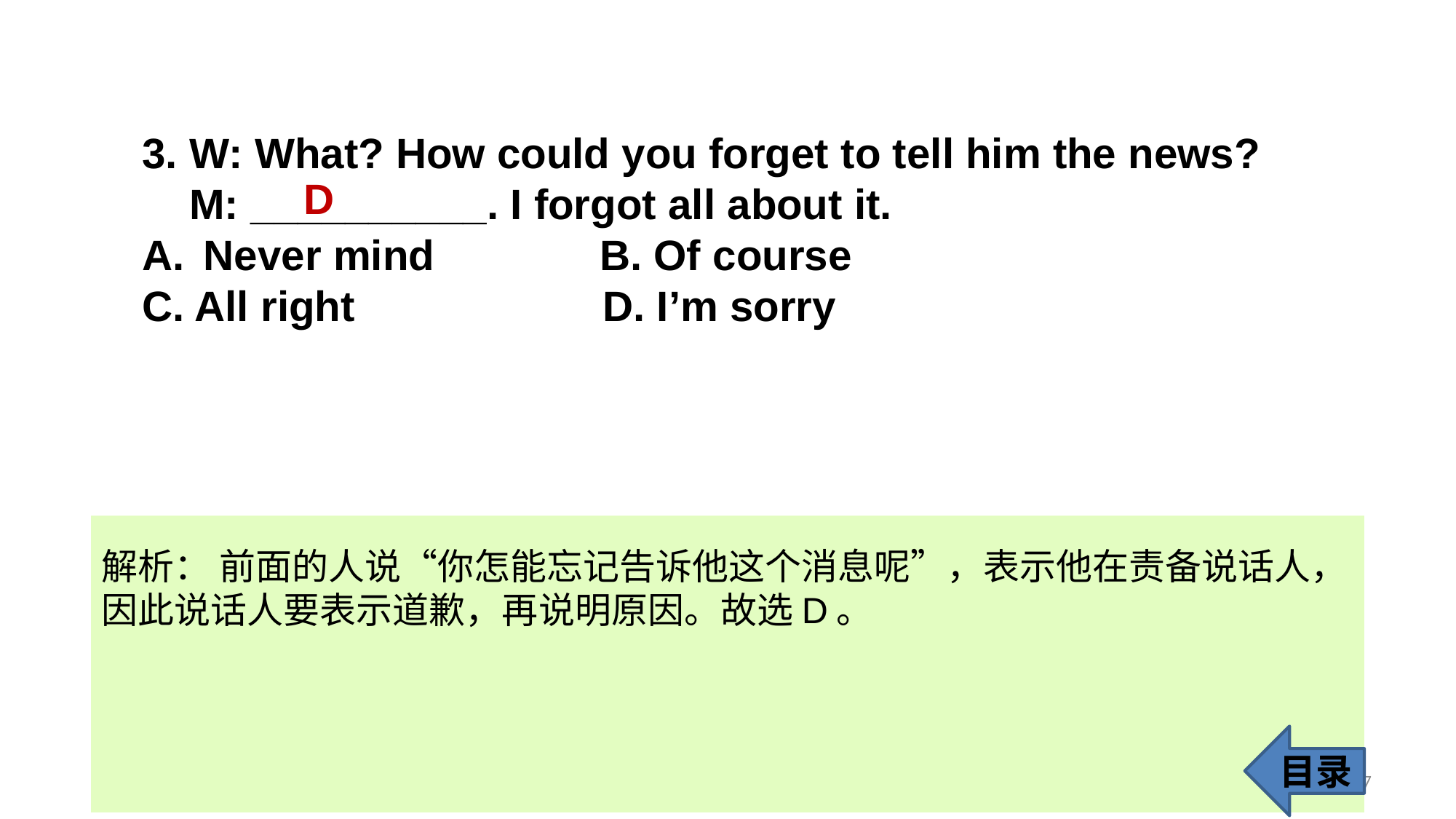

3. W: What? How could you forget to tell him the news?
    M: __________. I forgot all about it.
Never mind              B. Of course
C. All right                     D. I’m sorry
D

解析： 前面的人说“你怎能忘记告诉他这个消息呢”，表示他在责备说话人，
因此说话人要表示道歉，再说明原因。故选D。
目录
7